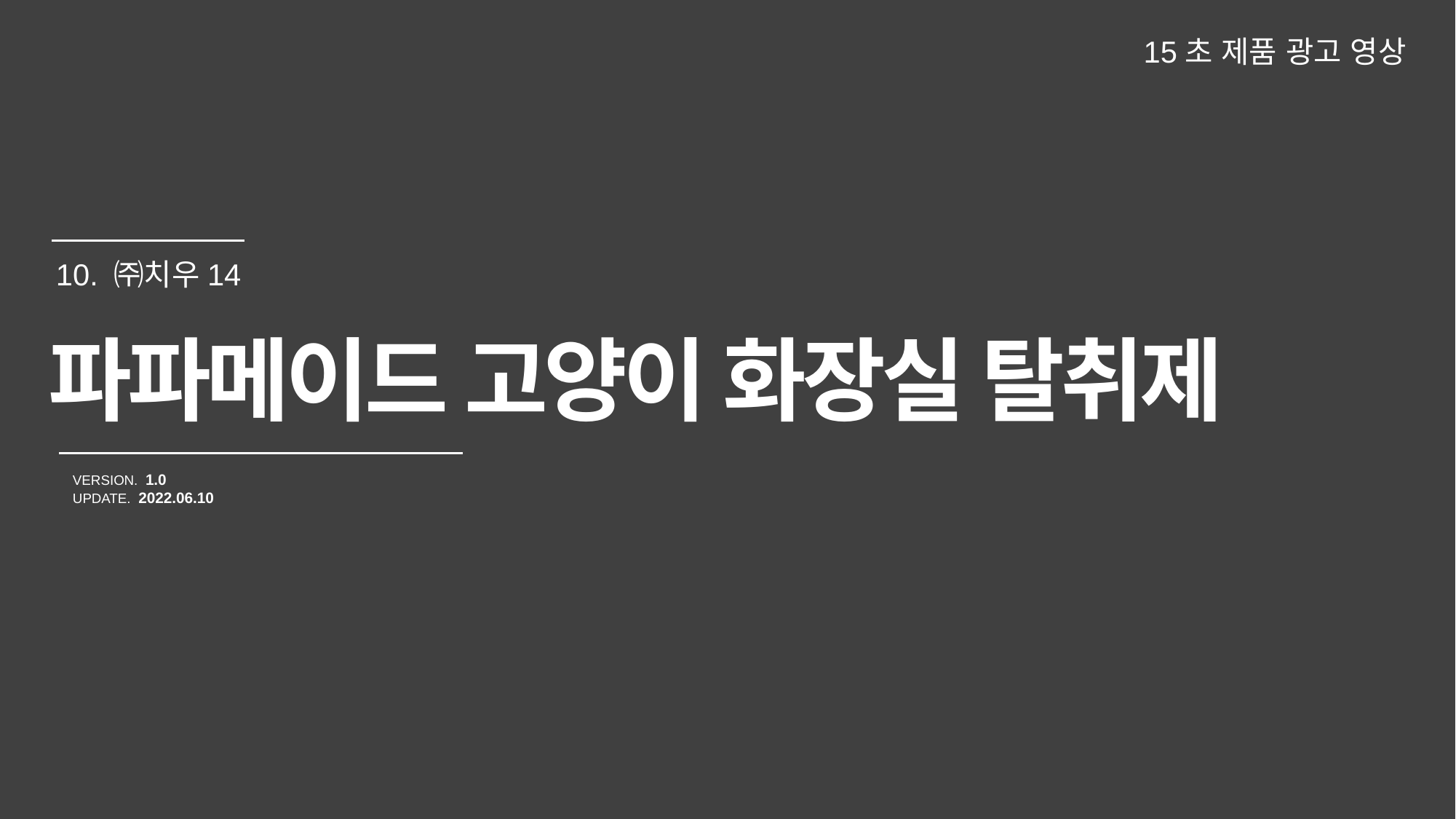

15초 제품 광고 영상
파파메이드 고양이 화장실 탈취제
VERSION.  1.0
UPDATE.  2022.06.10

10. ㈜치우14